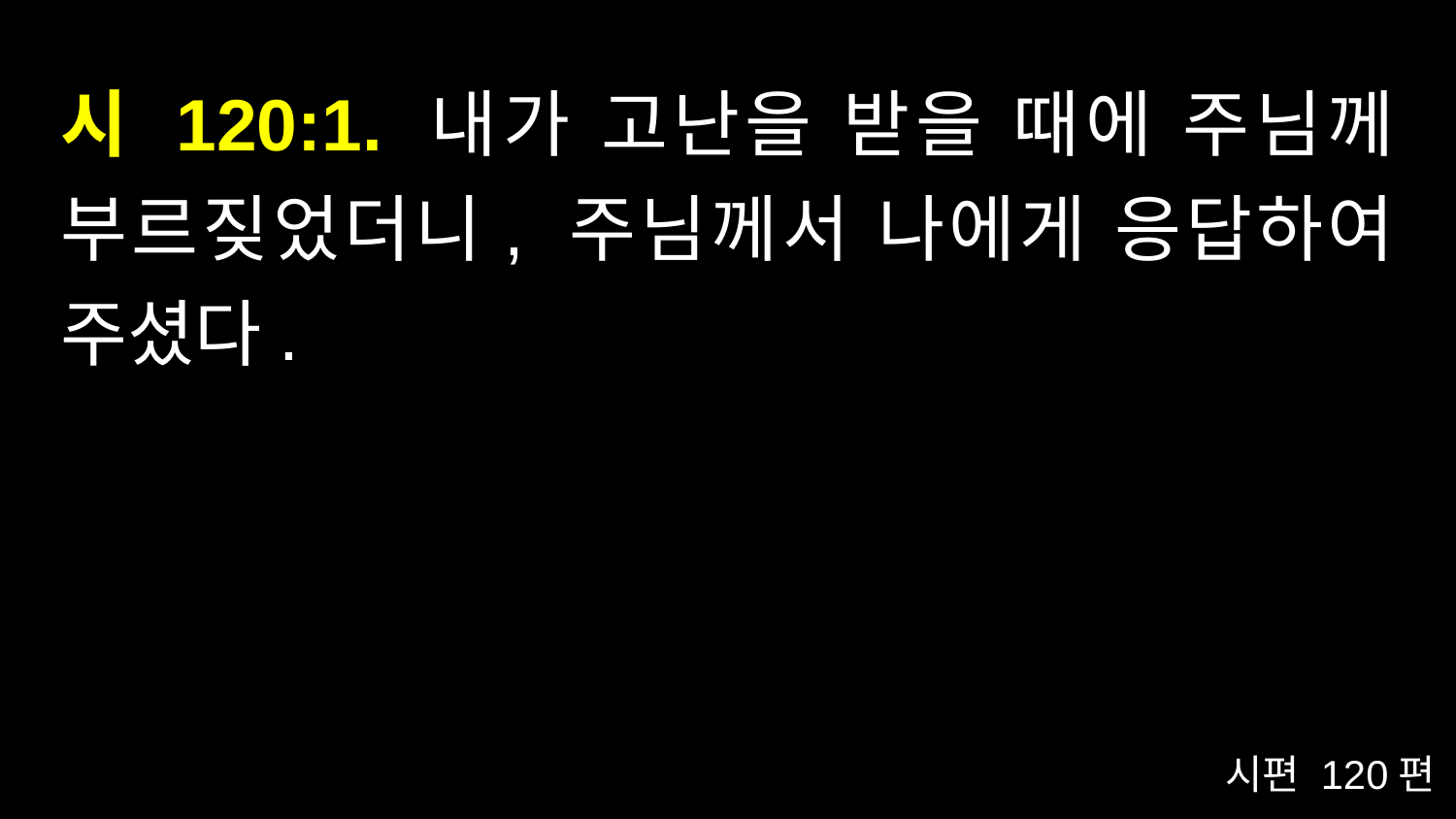

# 시 120:1. 내가 고난을 받을 때에 주님께 부르짖었더니, 주님께서 나에게 응답하여 주셨다.
시편 120편